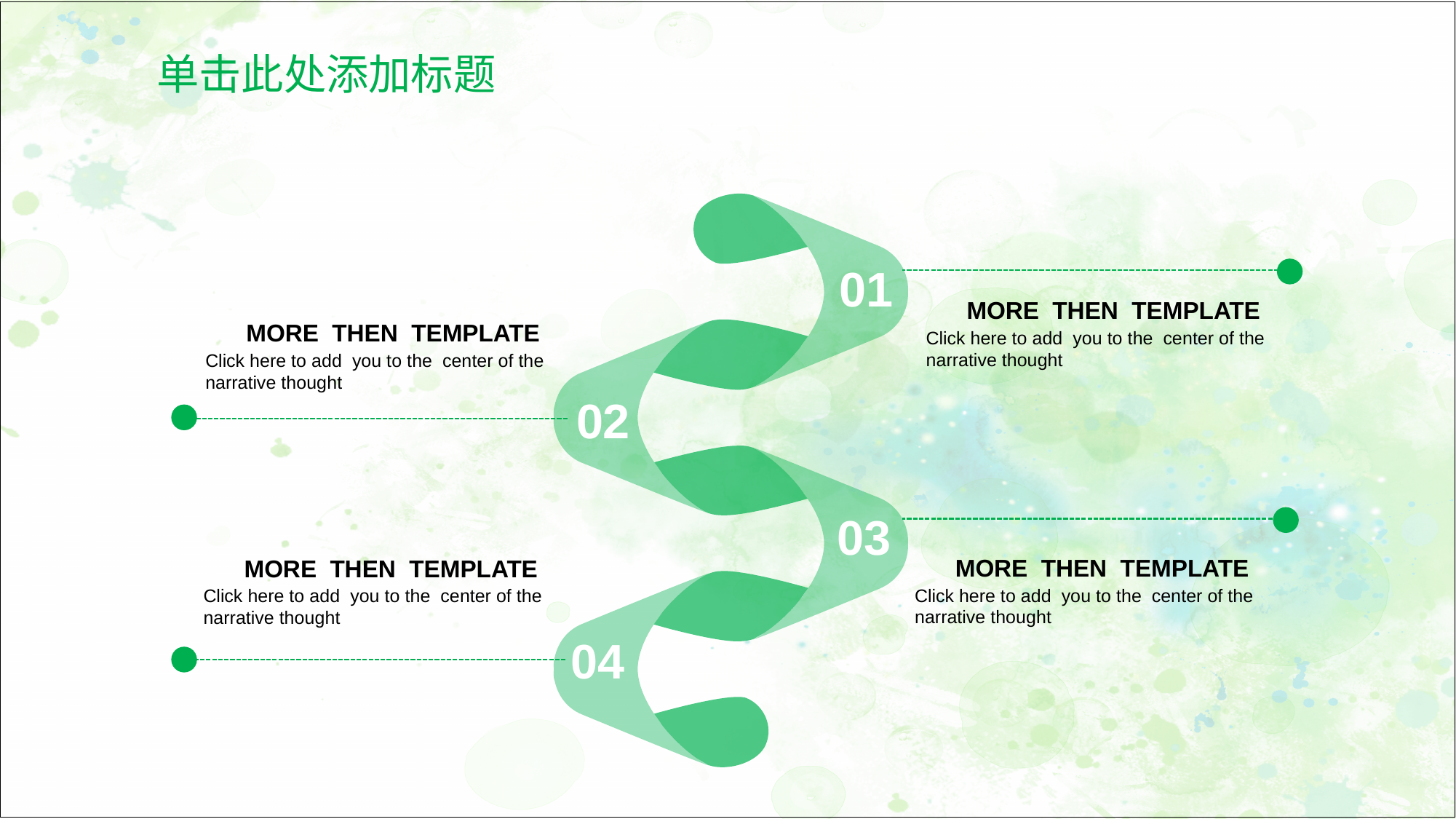

单击此处添加标题

01

    MORE  THEN  TEMPLATE
Click here to add  you to the  center of the
narrative thought
    MORE  THEN  TEMPLATE
Click here to add  you to the  center of the
narrative thought

02

03

    MORE  THEN  TEMPLATE
Click here to add  you to the  center of the
narrative thought
    MORE  THEN  TEMPLATE
Click here to add  you to the  center of the
narrative thought

04